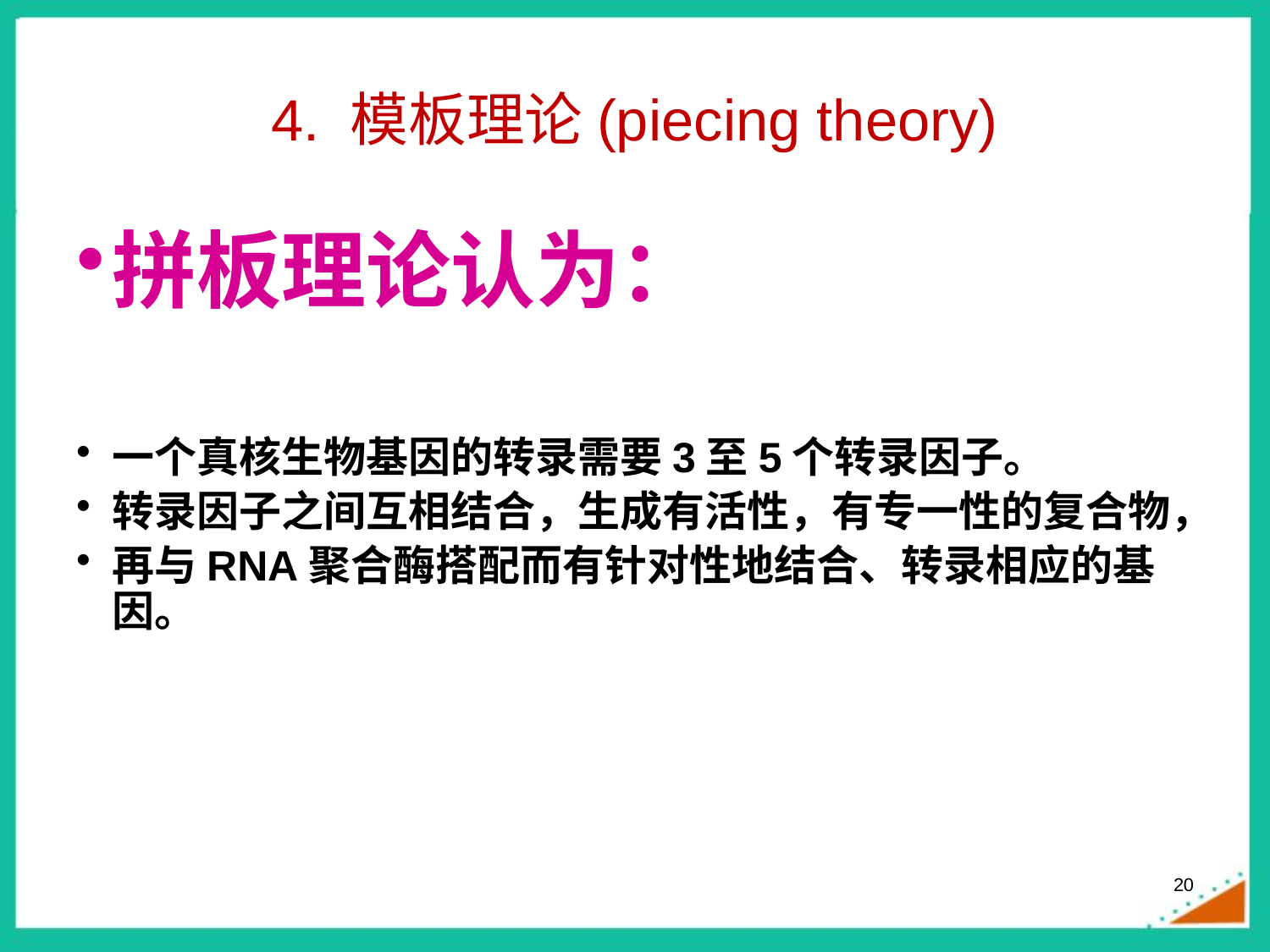

# 4. 模板理论(piecing theory)
拼板理论认为：

一个真核生物基因的转录需要3至5个转录因子。
转录因子之间互相结合，生成有活性，有专一性的复合物，
再与RNA聚合酶搭配而有针对性地结合、转录相应的基因。
20